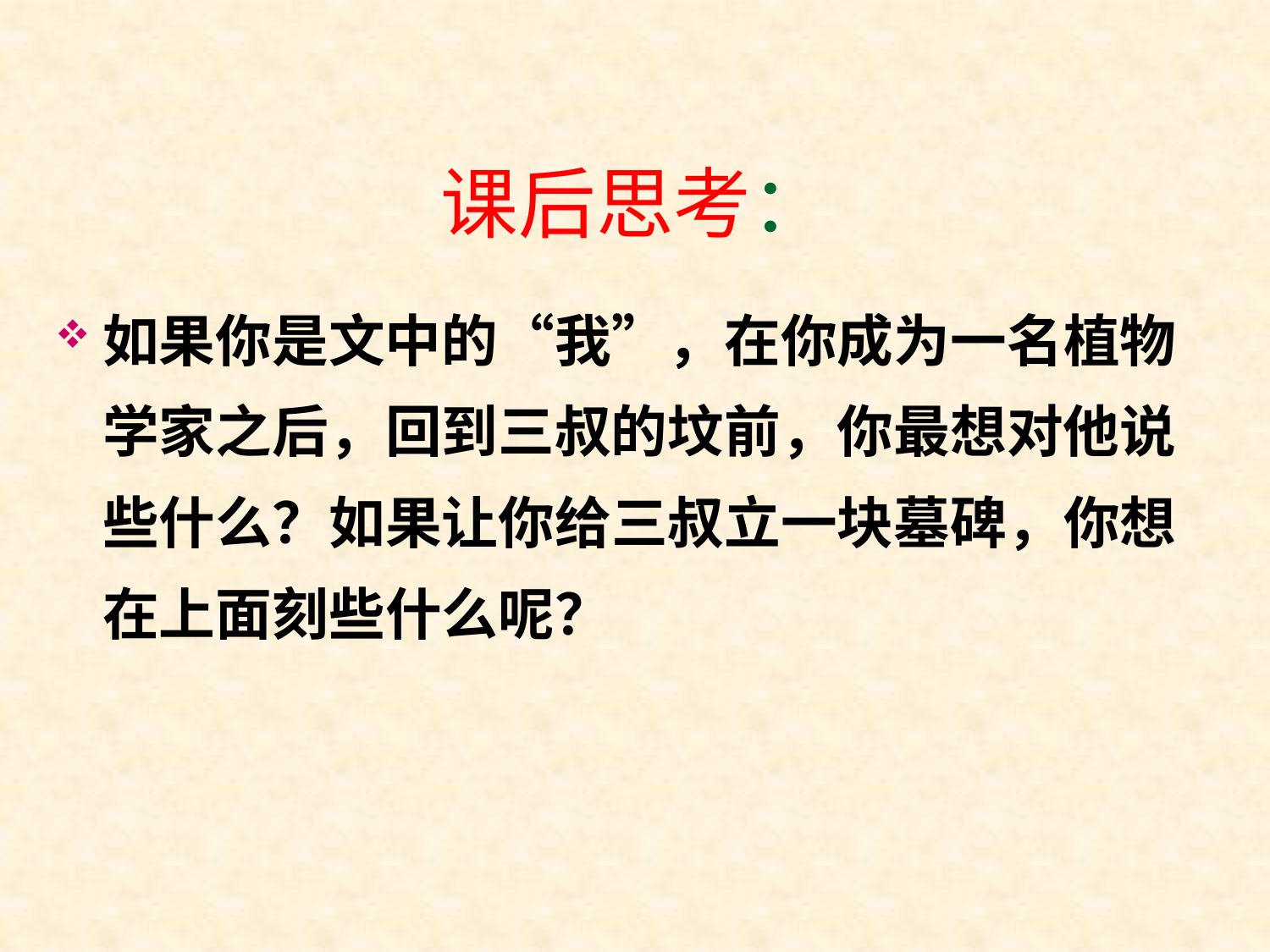

# 课后思考：
如果你是文中的“我”，在你成为一名植物学家之后，回到三叔的坟前，你最想对他说些什么？如果让你给三叔立一块墓碑，你想在上面刻些什么呢？